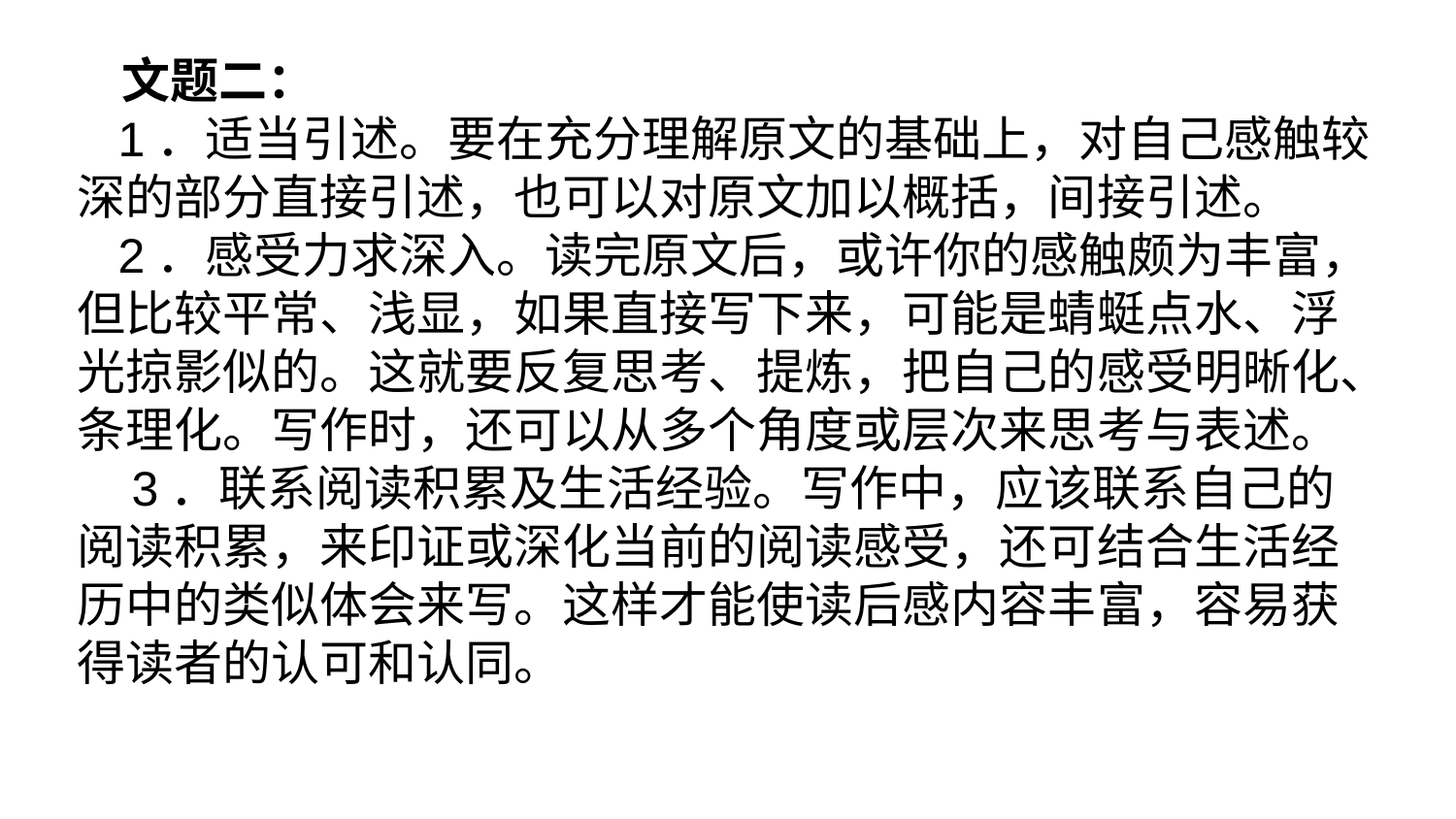

文题二：
   1．适当引述。要在充分理解原文的基础上，对自己感触较深的部分直接引述，也可以对原文加以概括，间接引述。
   2．感受力求深入。读完原文后，或许你的感触颇为丰富，但比较平常、浅显，如果直接写下来，可能是蜻蜓点水、浮光掠影似的。这就要反复思考、提炼，把自己的感受明晰化、条理化。写作时，还可以从多个角度或层次来思考与表述。
    3．联系阅读积累及生活经验。写作中，应该联系自己的阅读积累，来印证或深化当前的阅读感受，还可结合生活经历中的类似体会来写。这样才能使读后感内容丰富，容易获得读者的认可和认同。